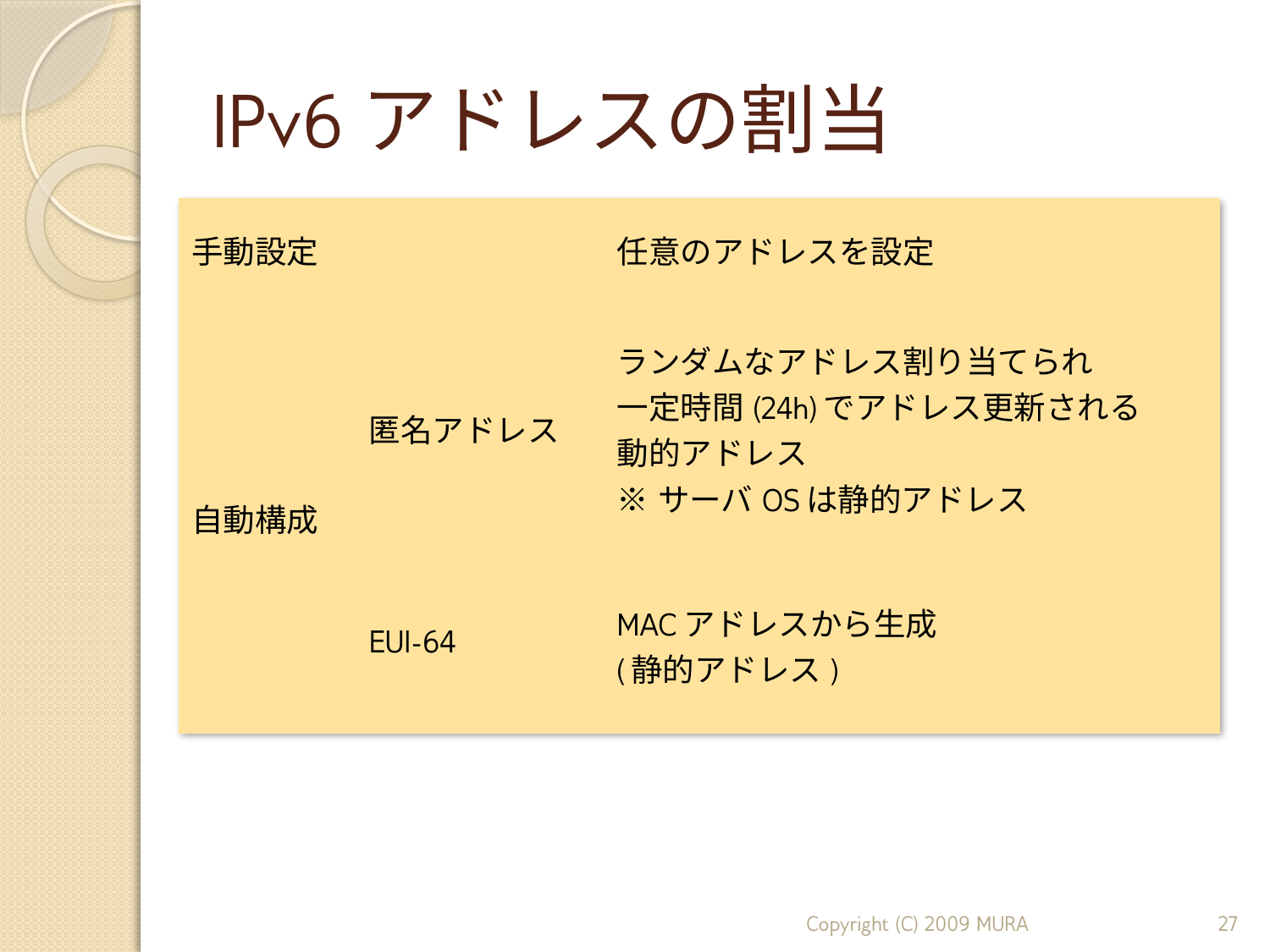

# IPv6アドレスの割当
| 手動設定 |  | 任意のアドレスを設定 |
| --- | --- | --- |
| 自動構成 | 匿名アドレス | ランダムなアドレス割り当てられ 一定時間(24h)でアドレス更新される 動的アドレス ※サーバOSは静的アドレス |
|  | EUI-64 | MACアドレスから生成 (静的アドレス) |
Copyright (C) 2009 MURA
27